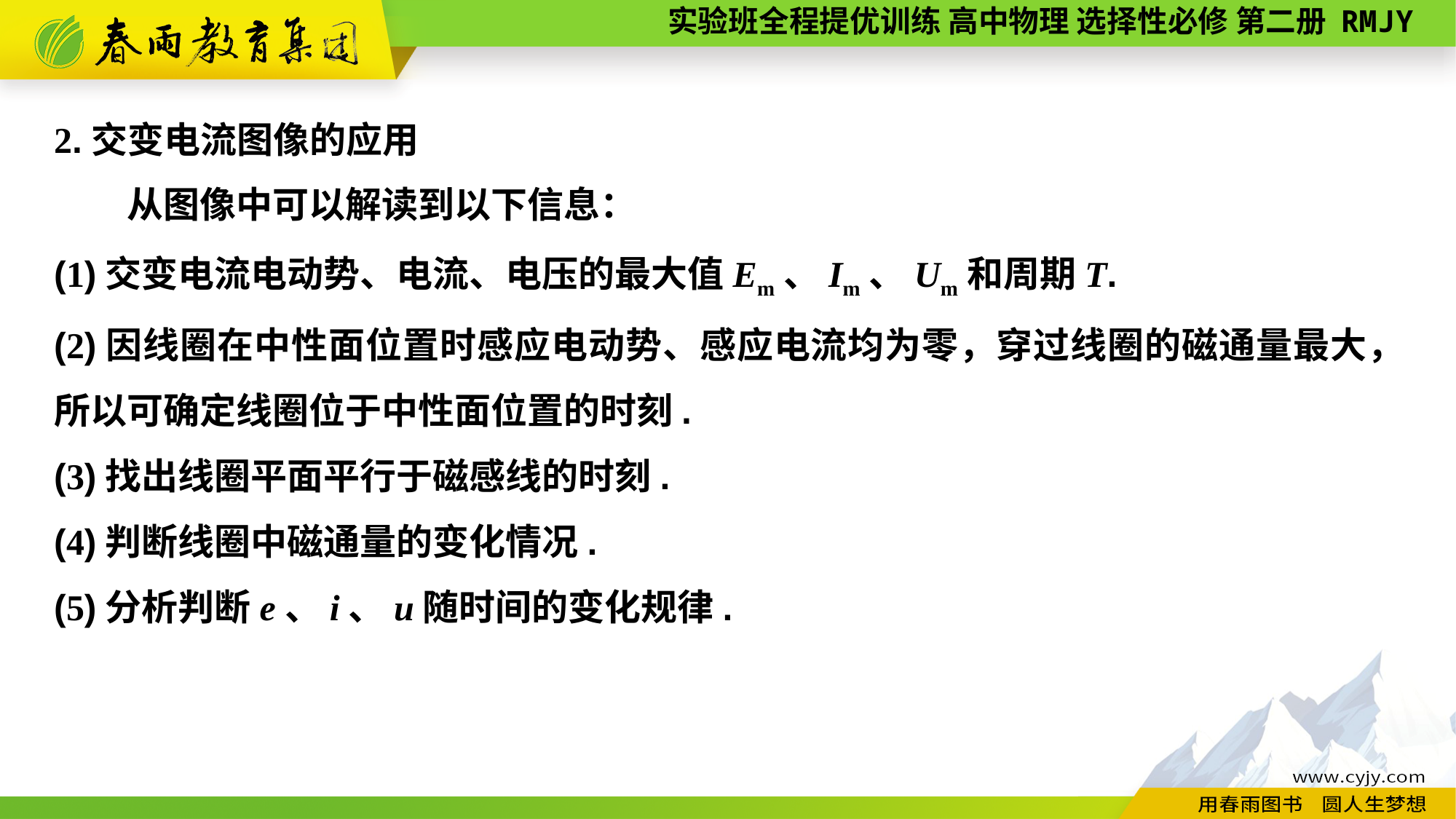

2.交变电流图像的应用
从图像中可以解读到以下信息：
(1)交变电流电动势、电流、电压的最大值Em、Im、Um和周期T.
(2)因线圈在中性面位置时感应电动势、感应电流均为零，穿过线圈的磁通量最大，所以可确定线圈位于中性面位置的时刻.
(3)找出线圈平面平行于磁感线的时刻.
(4)判断线圈中磁通量的变化情况.
(5)分析判断e、i、u随时间的变化规律.